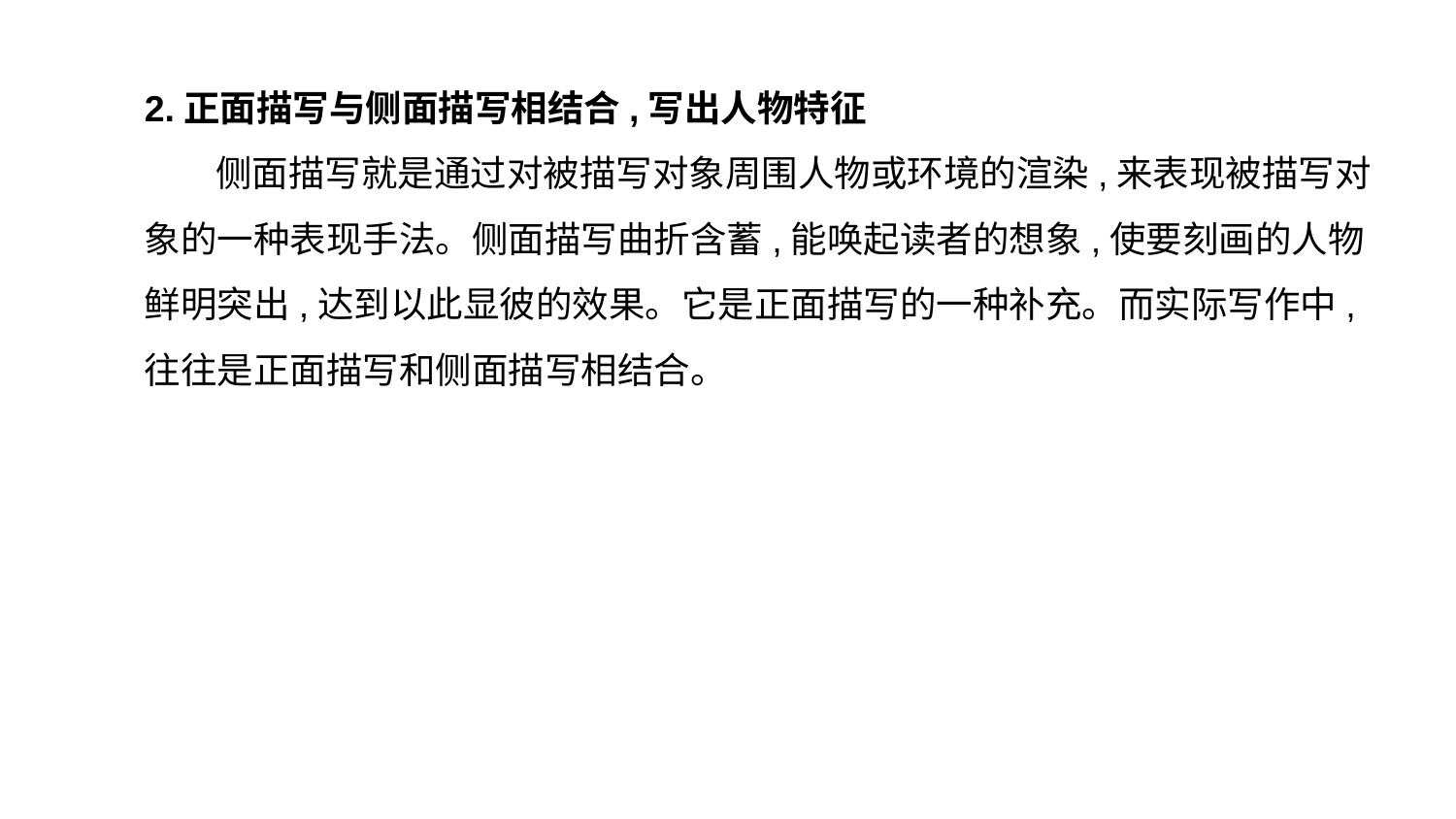

2.正面描写与侧面描写相结合,写出人物特征
侧面描写就是通过对被描写对象周围人物或环境的渲染,来表现被描写对象的一种表现手法。侧面描写曲折含蓄,能唤起读者的想象,使要刻画的人物鲜明突出,达到以此显彼的效果。它是正面描写的一种补充。而实际写作中,往往是正面描写和侧面描写相结合。